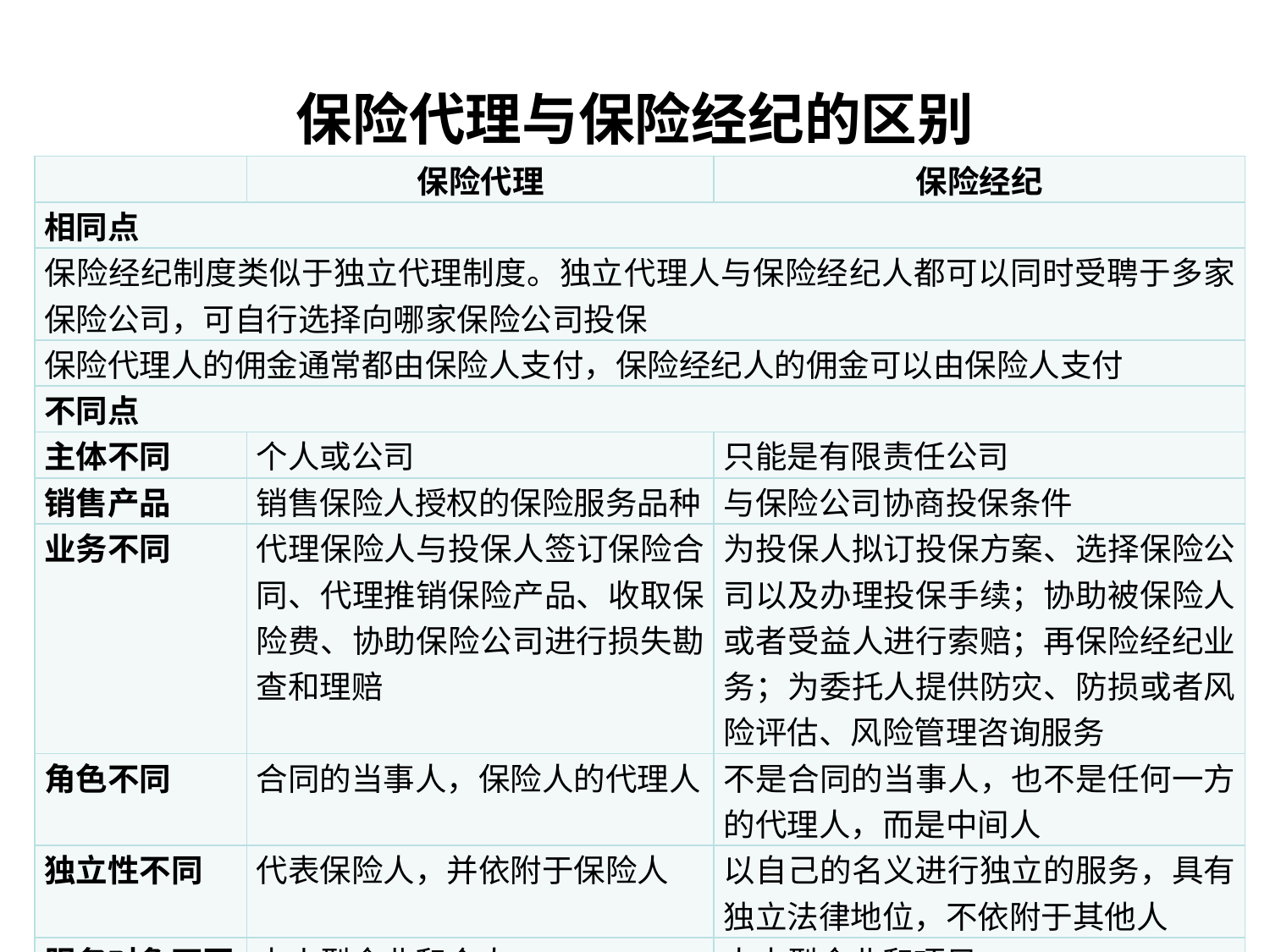

# 保险代理与保险经纪的区别
|  | 保险代理 | 保险经纪 |
| --- | --- | --- |
| 相同点 |  |  |
| 保险经纪制度类似于独立代理制度。独立代理人与保险经纪人都可以同时受聘于多家保险公司，可自行选择向哪家保险公司投保 |  |  |
| 保险代理人的佣金通常都由保险人支付，保险经纪人的佣金可以由保险人支付 |  |  |
| 不同点 |  |  |
| 主体不同 | 个人或公司 | 只能是有限责任公司 |
| 销售产品 | 销售保险人授权的保险服务品种 | 与保险公司协商投保条件 |
| 业务不同 | 代理保险人与投保人签订保险合同、代理推销保险产品、收取保险费、协助保险公司进行损失勘查和理赔 | 为投保人拟订投保方案、选择保险公司以及办理投保手续；协助被保险人或者受益人进行索赔；再保险经纪业务；为委托人提供防灾、防损或者风险评估、风险管理咨询服务 |
| 角色不同 | 合同的当事人，保险人的代理人 | 不是合同的当事人，也不是任何一方的代理人，而是中间人 |
| 独立性不同 | 代表保险人，并依附于保险人 | 以自己的名义进行独立的服务，具有独立法律地位，不依附于其他人 |
| 服务对象不同 | 中小型企业和个人 | 大中型企业和项目 |
| 承担责任不同 | 后果由保险人承担 | 一切后果由经纪人自己承担 |
| 代表利益不同 | 代表保险人，为保险人服务 | 基于投保人的利益，为投保人服务 |